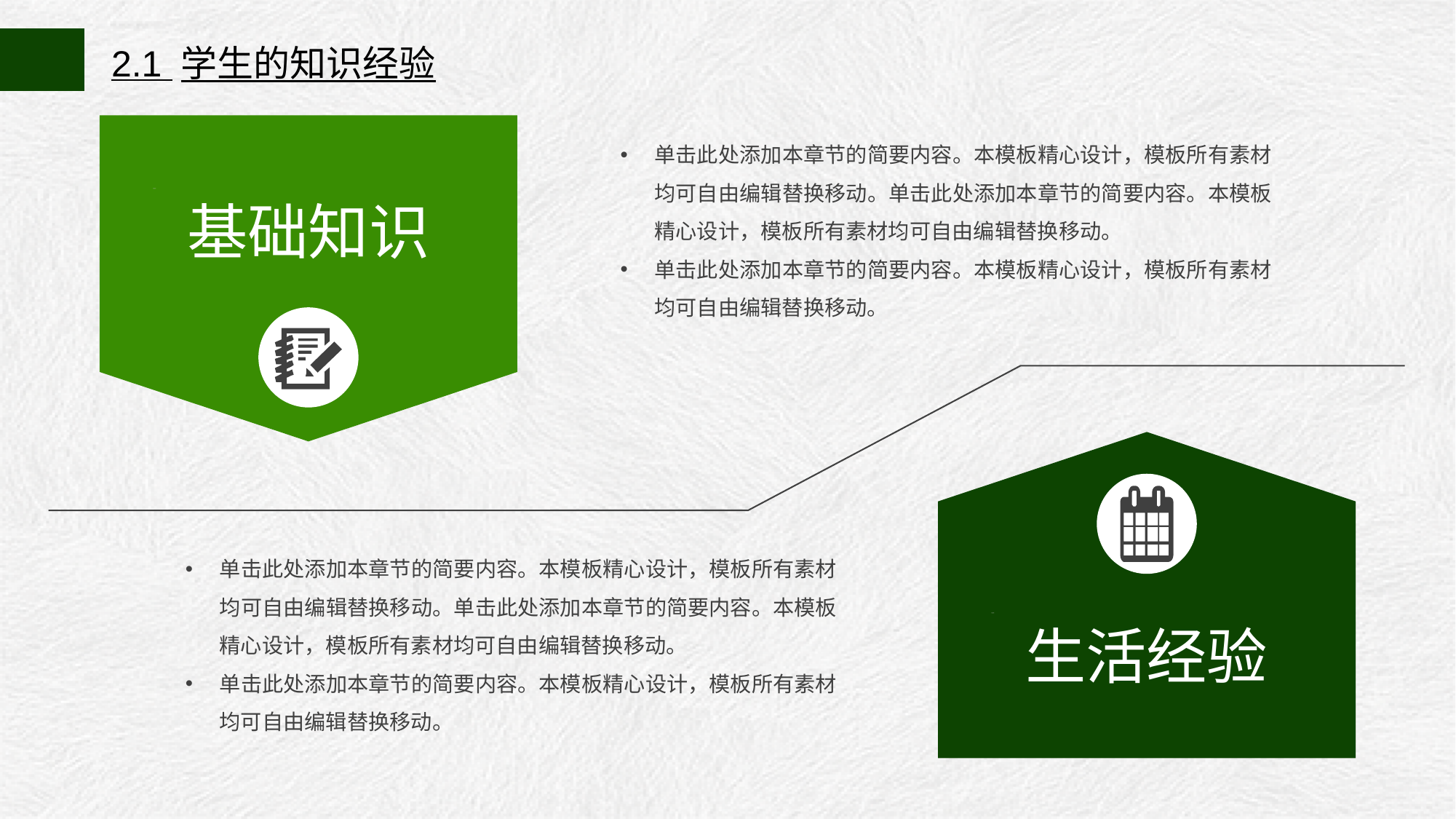

2.1 学生的知识经验

单击此处添加本章节的简要内容。本模板精心设计，模板所有素材均可自由编辑替换移动。单击此处添加本章节的简要内容。本模板精心设计，模板所有素材均可自由编辑替换移动。
单击此处添加本章节的简要内容。本模板精心设计，模板所有素材均可自由编辑替换移动。
基础知识

单击此处添加本章节的简要内容。本模板精心设计，模板所有素材均可自由编辑替换移动。单击此处添加本章节的简要内容。本模板精心设计，模板所有素材均可自由编辑替换移动。
单击此处添加本章节的简要内容。本模板精心设计，模板所有素材均可自由编辑替换移动。

生活经验